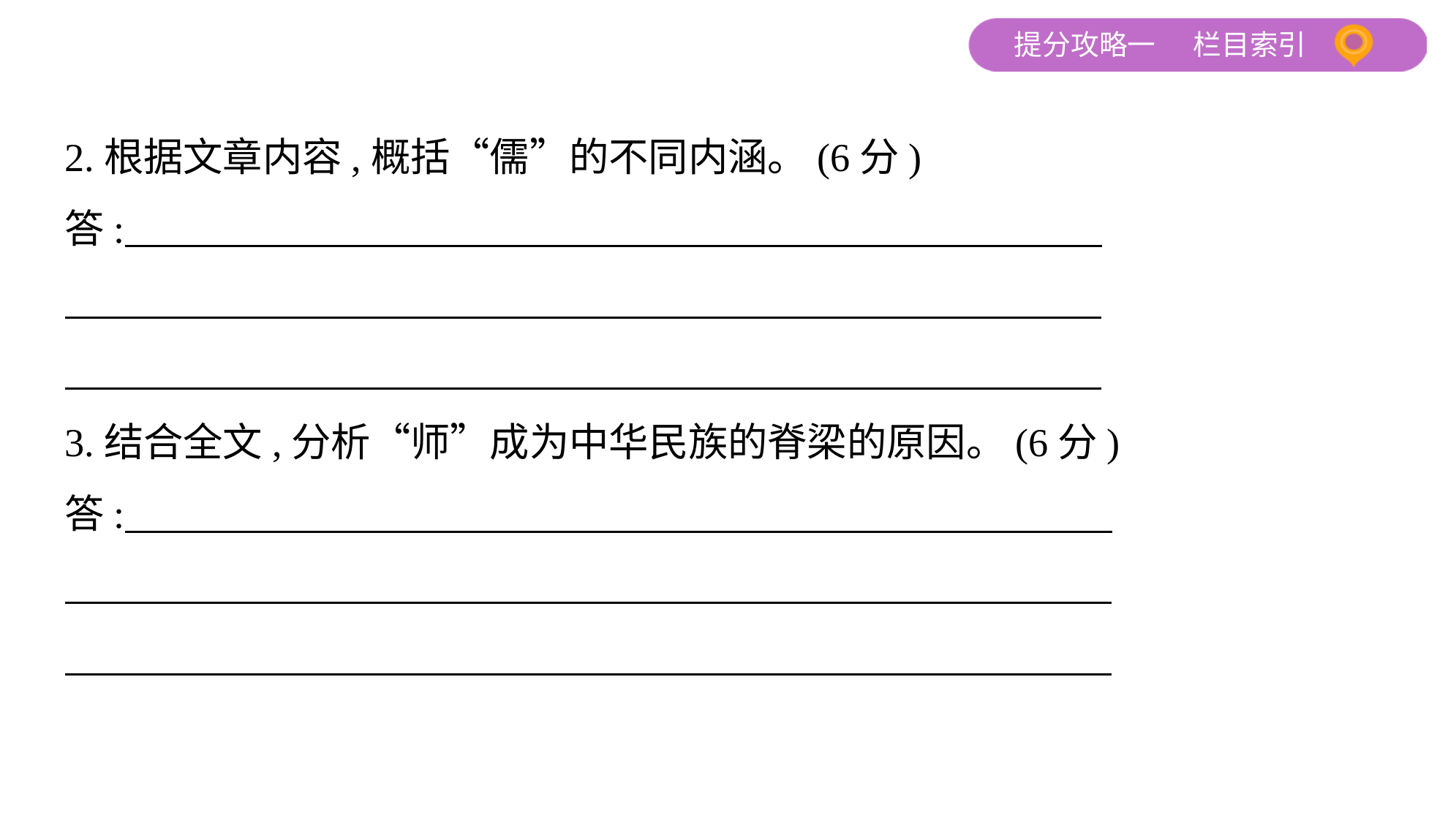

2.根据文章内容,概括“儒”的不同内涵。(6分)
答:

3.结合全文,分析“师”成为中华民族的脊梁的原因。(6分)
答: